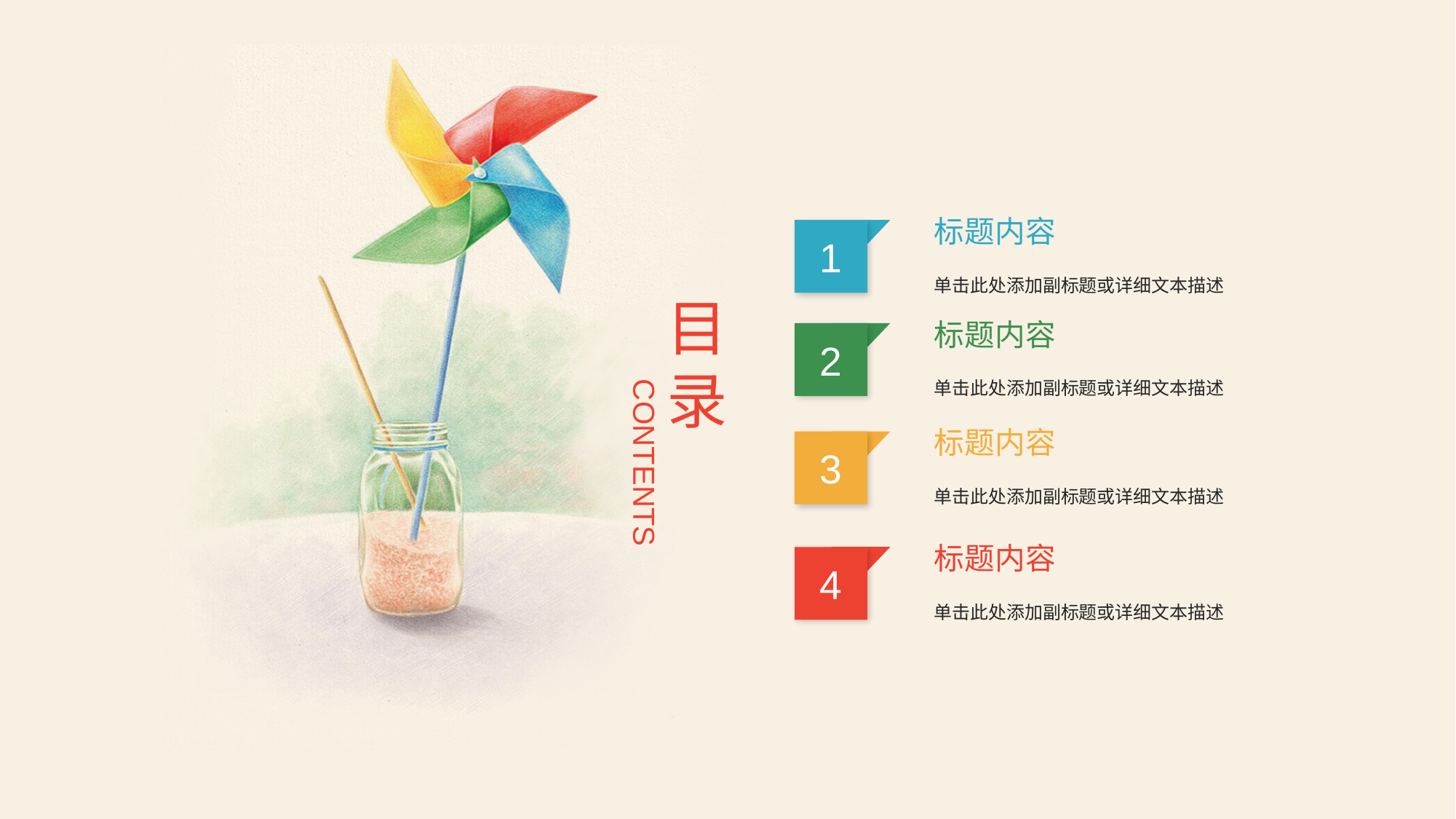

标题内容
1

目录
单击此处添加副标题或详细文本描述
标题内容
2

单击此处添加副标题或详细文本描述
标题内容
3

CONTENTS
单击此处添加副标题或详细文本描述
标题内容

4
单击此处添加副标题或详细文本描述